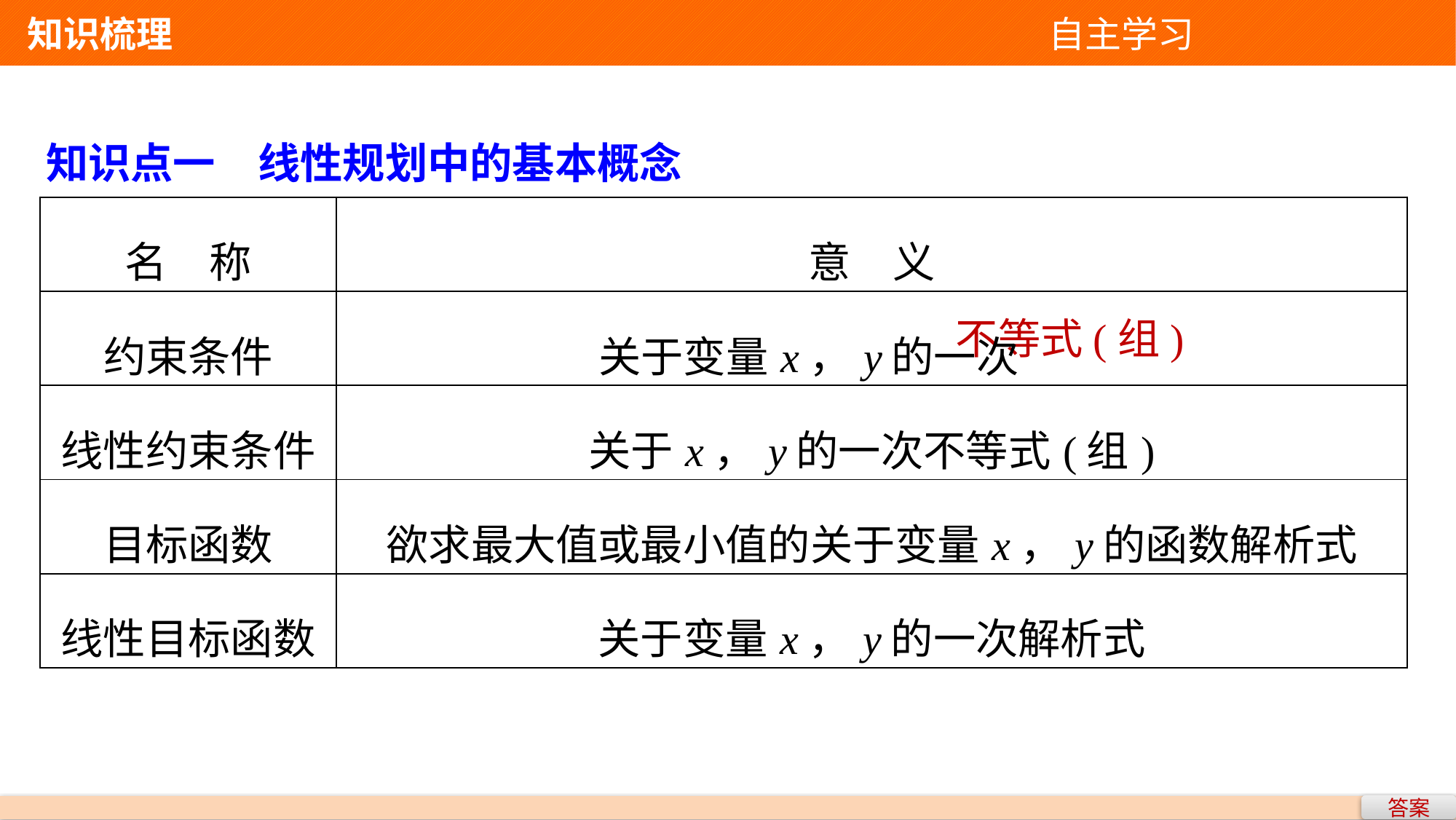

知识梳理                                                                                                           自主学习
知识点一　线性规划中的基本概念
| 名　称 | 意　义 |
| --- | --- |
| 约束条件 | 关于变量x，y的一次 |
| 线性约束条件 | 关于x，y的一次不等式(组) |
| 目标函数 | 欲求最大值或最小值的关于变量x，y的函数解析式 |
| 线性目标函数 | 关于变量x，y的一次解析式 |
不等式(组)
答案